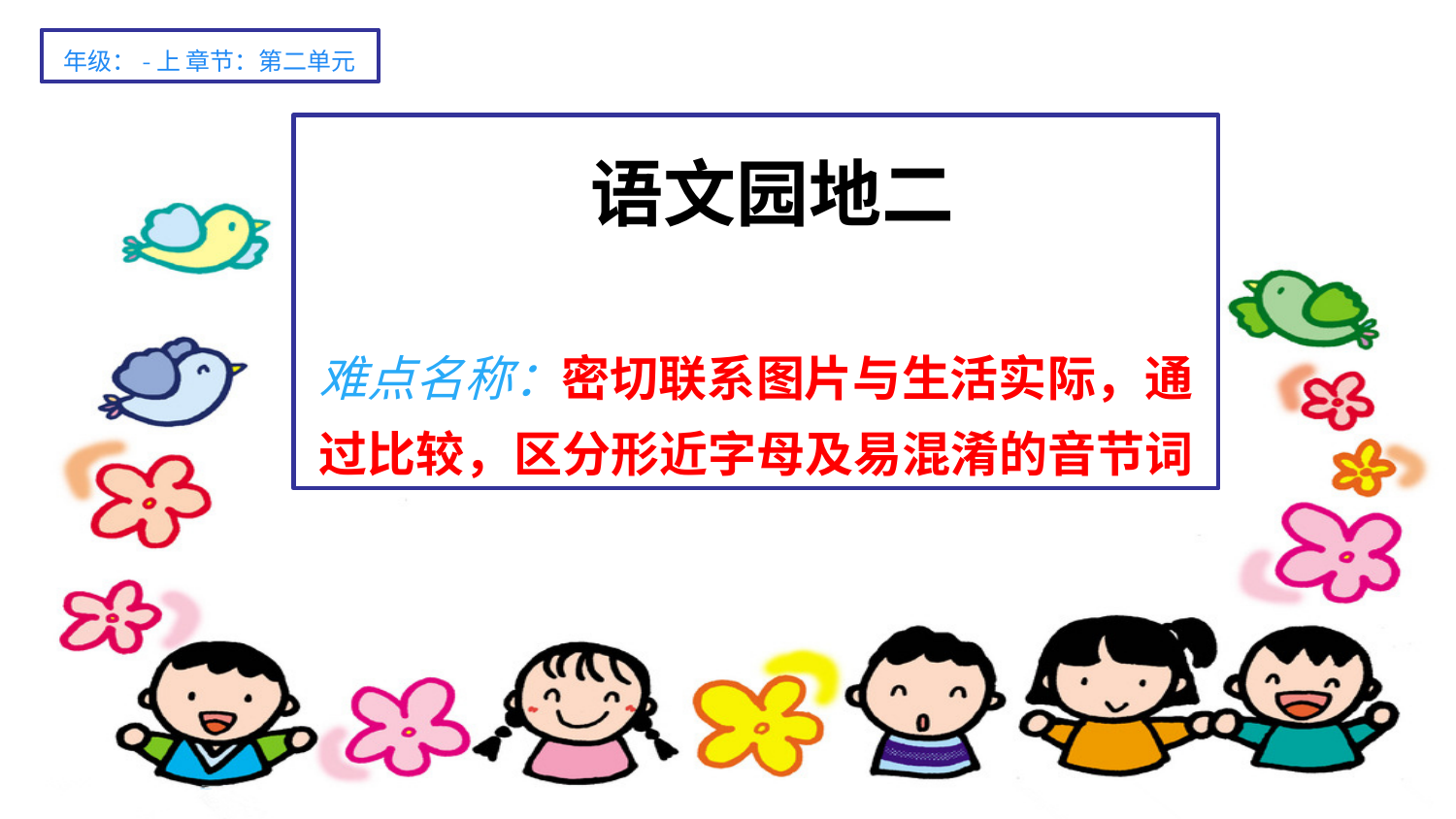

年级：-上 章节：第二单元
 语文园地二

难点名称：密切联系图片与生活实际，通过比较，区分形近字母及易混淆的音节词